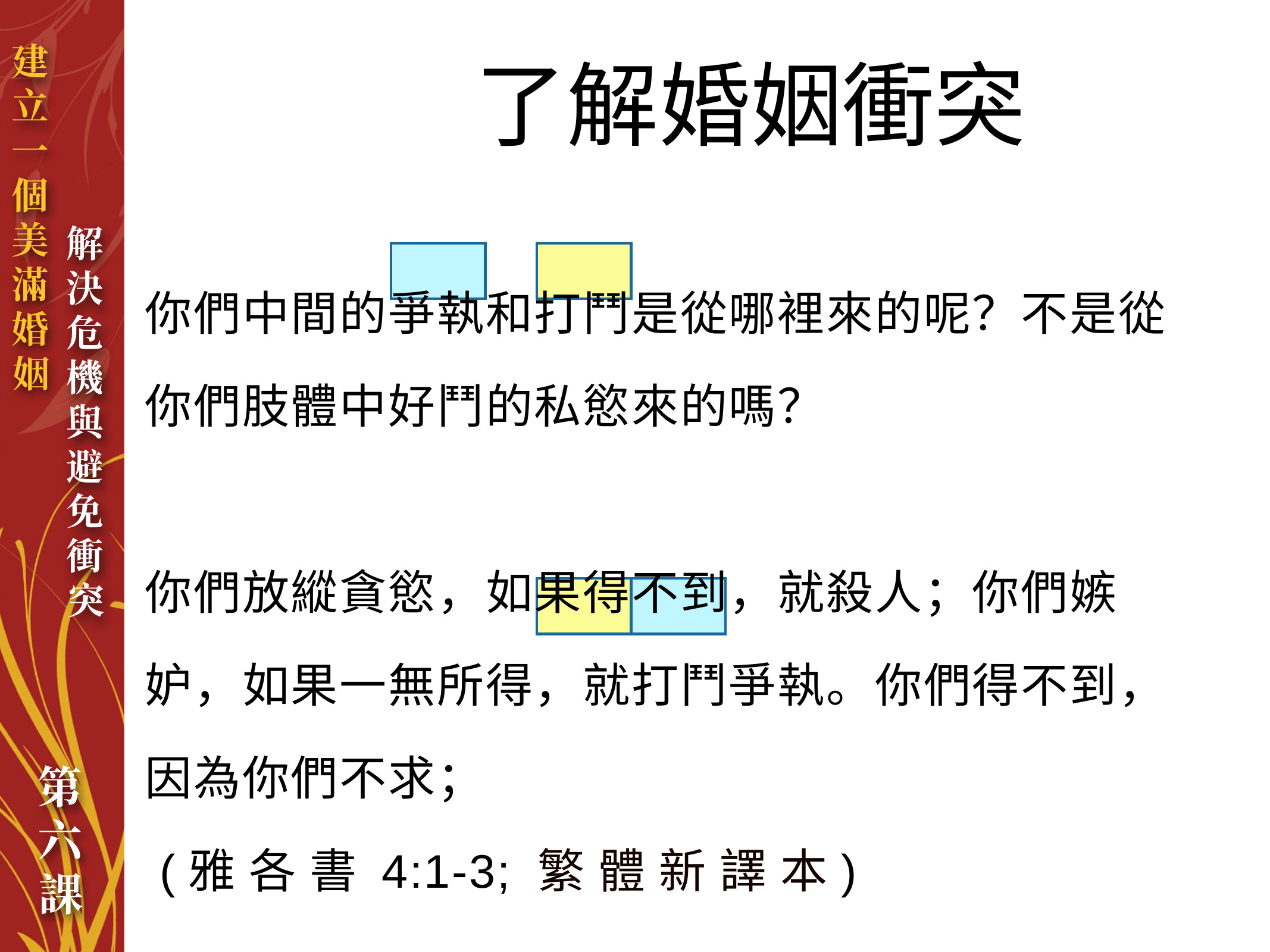

了解婚姻衝突
你們中間的爭執和打鬥是從哪裡來的呢？不是從你們肢體中好鬥的私慾來的嗎？

你們放縱貪慾，如果得不到，就殺人；你們嫉妒，如果一無所得，就打鬥爭執。你們得不到，因為你們不求；
 (雅 各 書 4:1-3; 繁 體 新 譯 本)